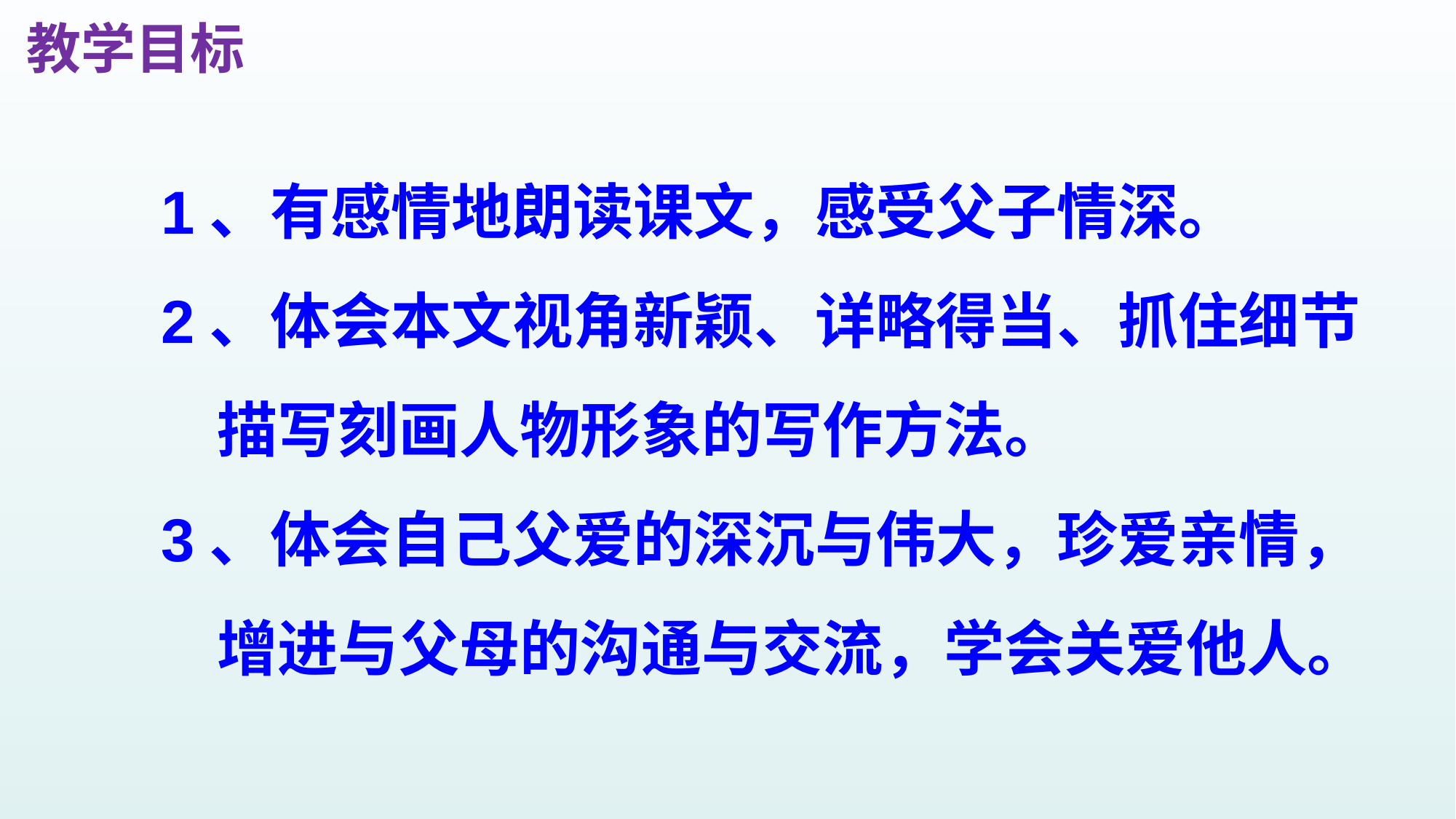

教学目标
1、有感情地朗读课文，感受父子情深。
2、体会本文视角新颖、详略得当、抓住细节
   描写刻画人物形象的写作方法。
3、体会自己父爱的深沉与伟大，珍爱亲情，
   增进与父母的沟通与交流，学会关爱他人。